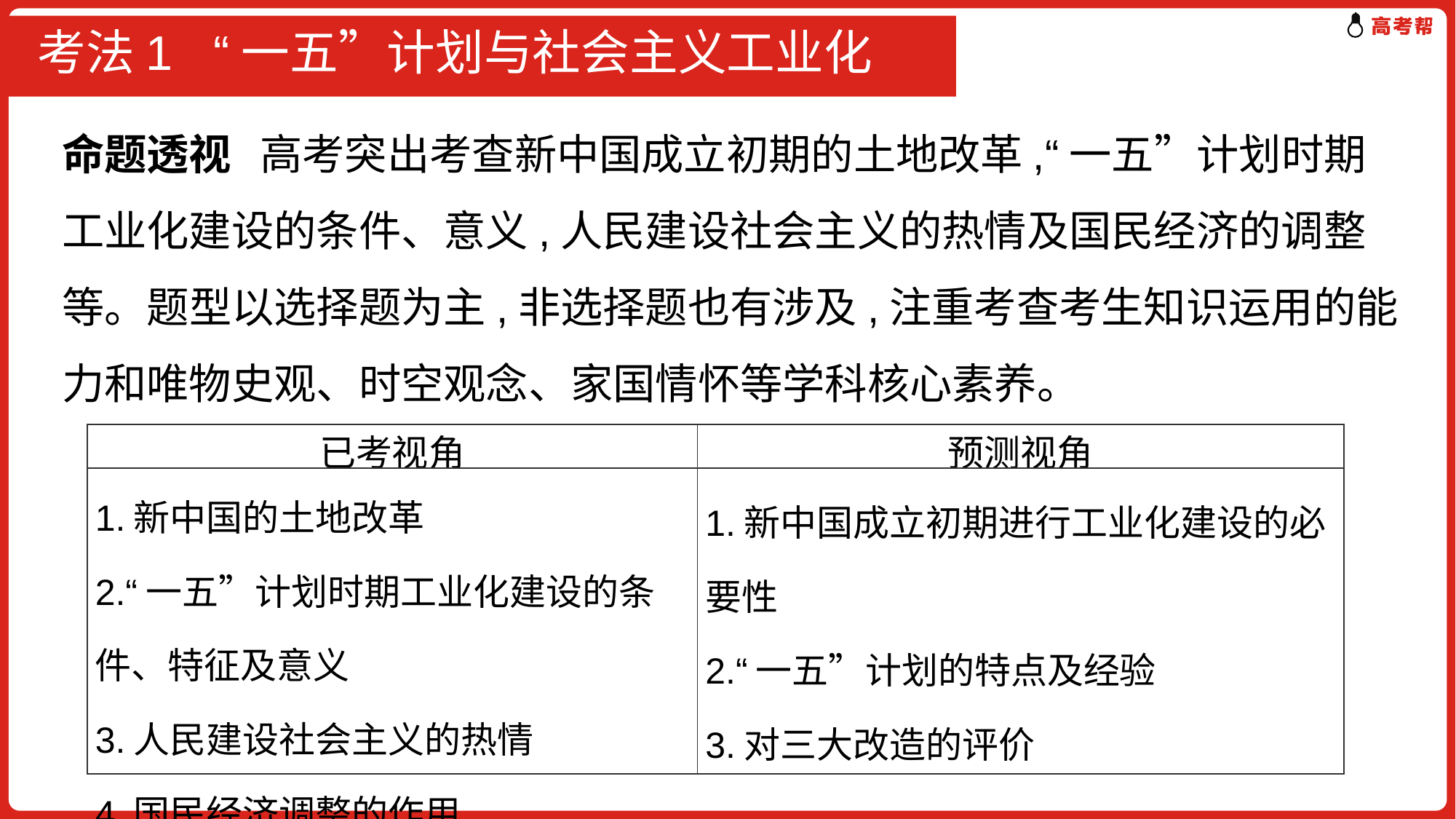

# 考法1   “一五”计划与社会主义工业化
命题透视   高考突出考查新中国成立初期的土地改革,“一五”计划时期工业化建设的条件、意义,人民建设社会主义的热情及国民经济的调整等。题型以选择题为主,非选择题也有涉及,注重考查考生知识运用的能力和唯物史观、时空观念、家国情怀等学科核心素养。
| 已考视角 | 预测视角 |
| --- | --- |
| 1.新中国的土地改革 2.“一五”计划时期工业化建设的条件、特征及意义 3.人民建设社会主义的热情 4.国民经济调整的作用 | 1.新中国成立初期进行工业化建设的必要性 2.“一五”计划的特点及经验 3.对三大改造的评价 |